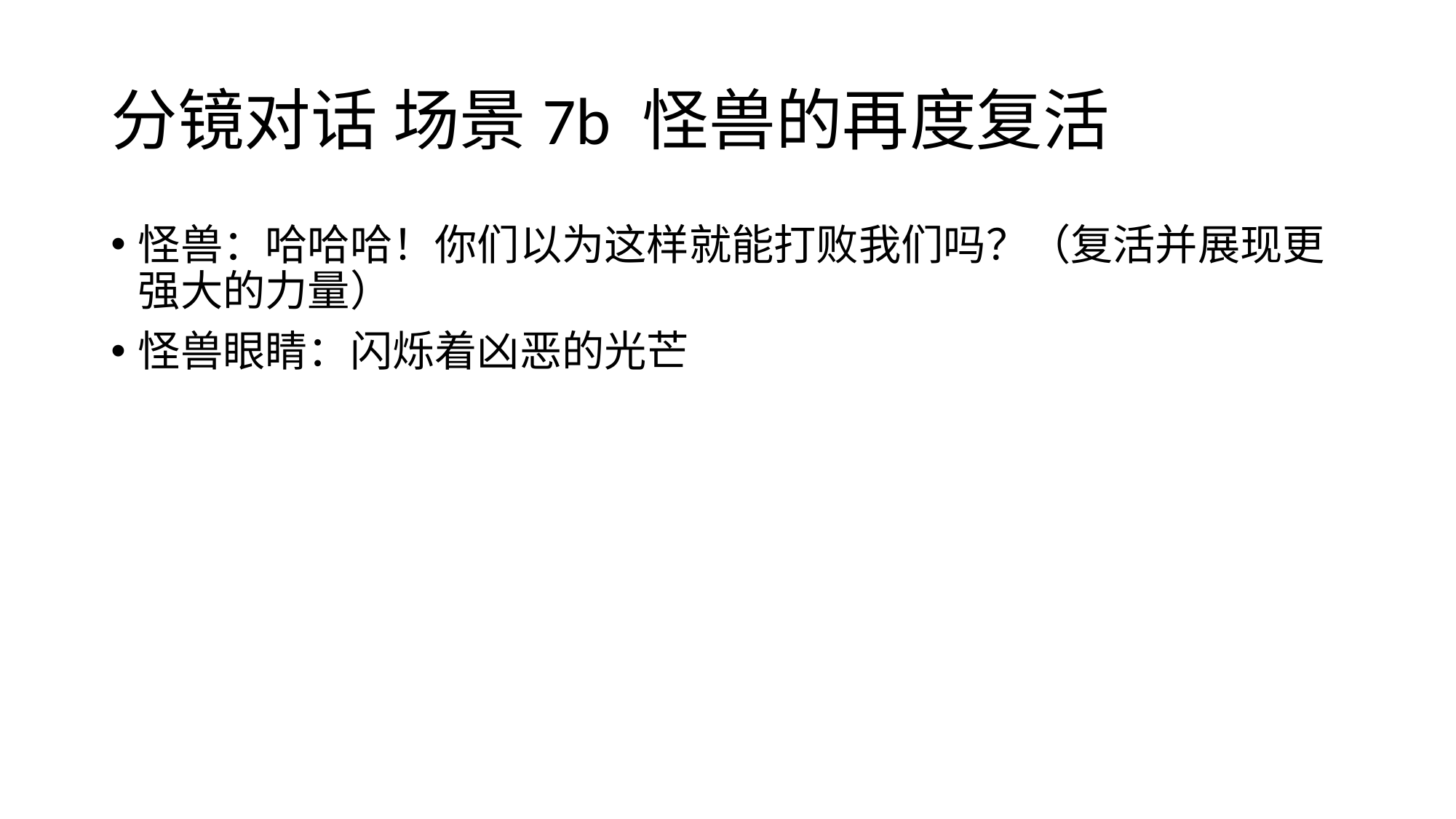

# 分镜对话 场景7b 怪兽的再度复活
怪兽：哈哈哈！你们以为这样就能打败我们吗？（复活并展现更强大的力量）
怪兽眼睛：闪烁着凶恶的光芒